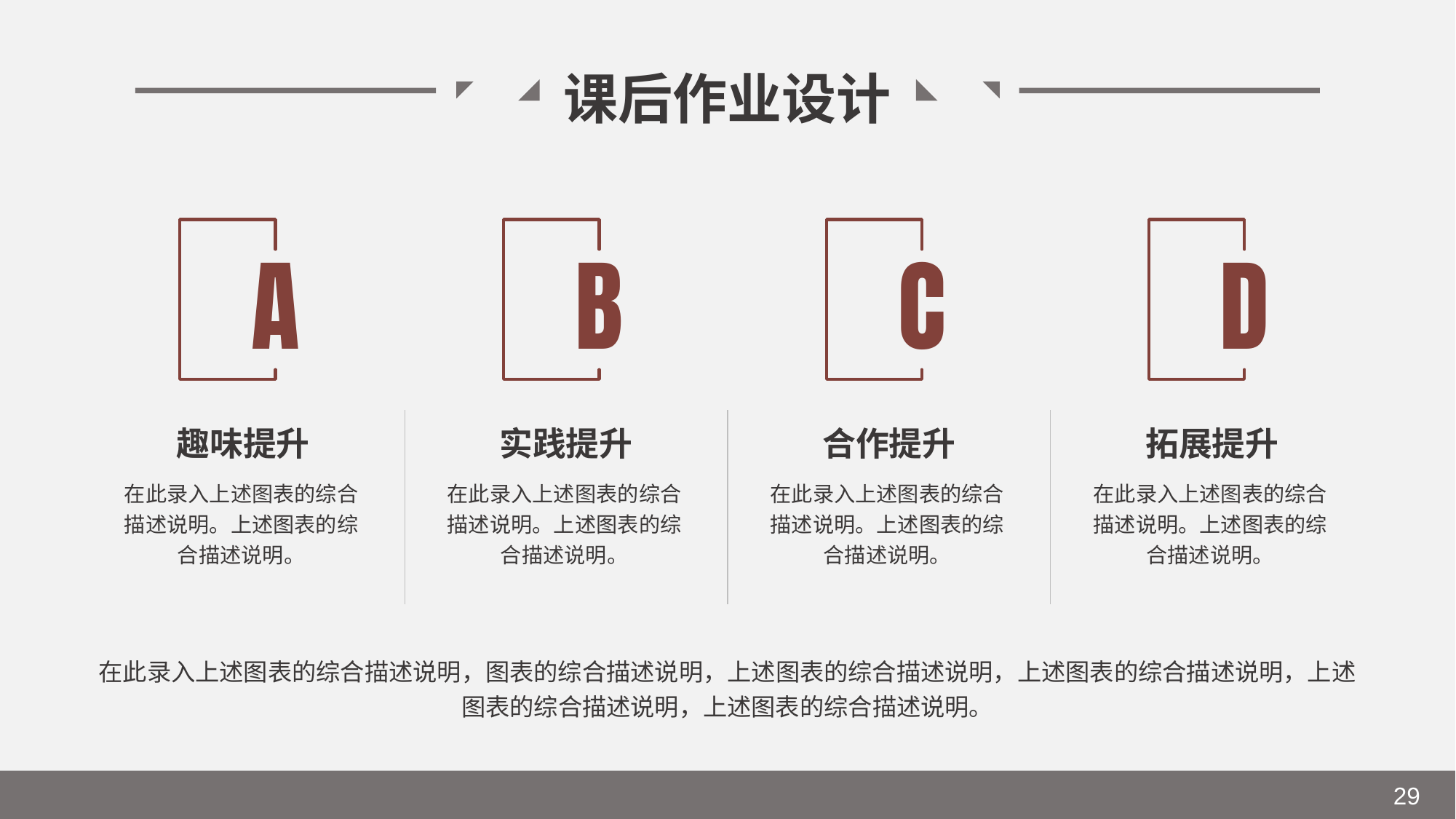

课后作业设计

A
B
C
D
趣味提升
实践提升
合作提升
拓展提升
在此录入上述图表的综合描述说明。上述图表的综合描述说明。
在此录入上述图表的综合描述说明。上述图表的综合描述说明。
在此录入上述图表的综合描述说明。上述图表的综合描述说明。
在此录入上述图表的综合描述说明。上述图表的综合描述说明。
在此录入上述图表的综合描述说明，图表的综合描述说明，上述图表的综合描述说明，上述图表的综合描述说明，上述图表的综合描述说明，上述图表的综合描述说明。